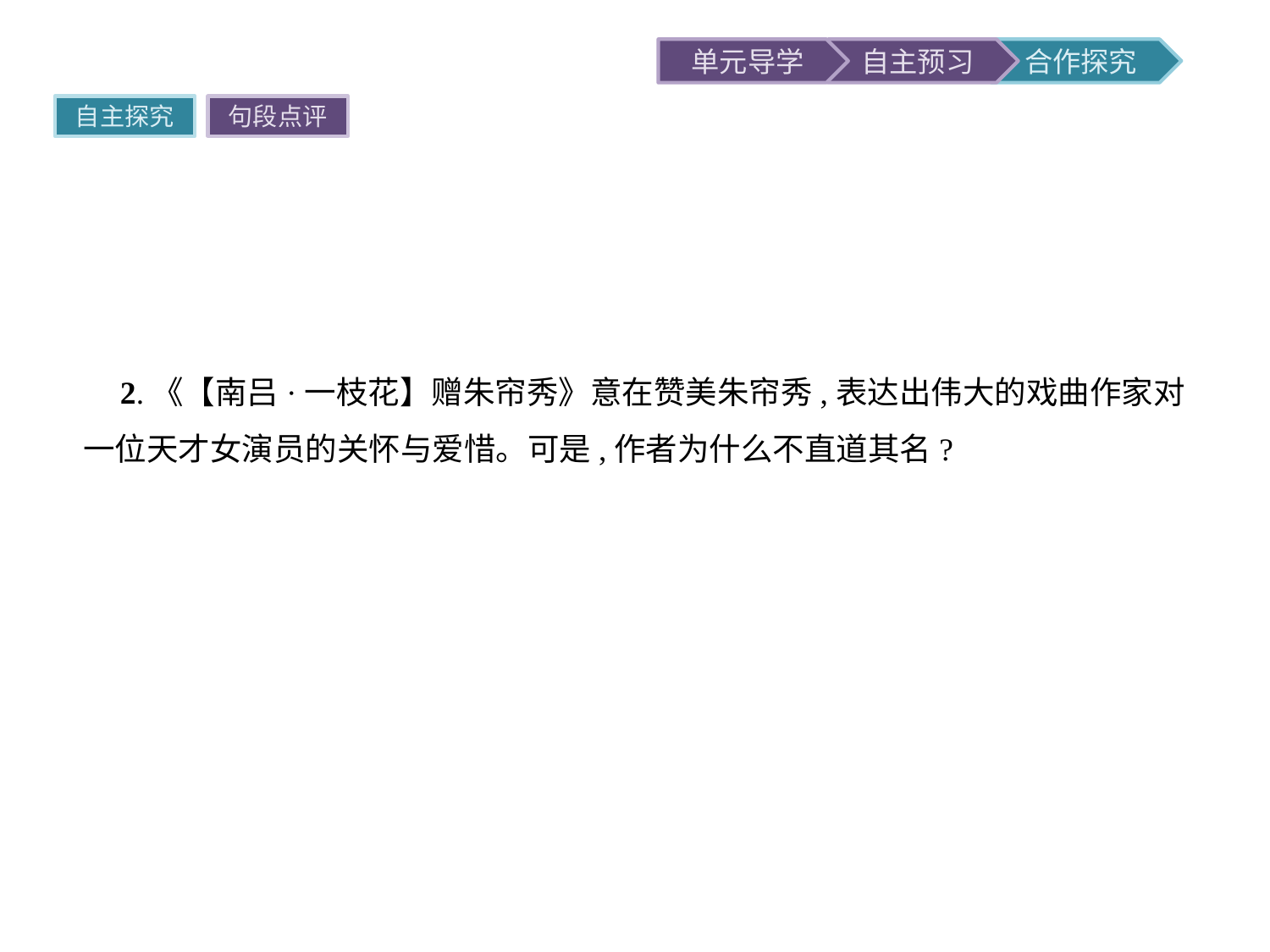

自主探究
句段点评
2.《【南吕·一枝花】赠朱帘秀》意在赞美朱帘秀,表达出伟大的戏曲作家对一位天才女演员的关怀与爱惜。可是,作者为什么不直道其名?
提示:不直道其名的原因有二:首先是为赞美朱帘秀,提供更自由开阔的艺术创作空间;其次是“名花有主,形格势禁”,关汉卿不可能明白表示对她的怀念与爱惜,只好托物喻人,语意双关,通过对珠帘的吟咏来曲折寄意。